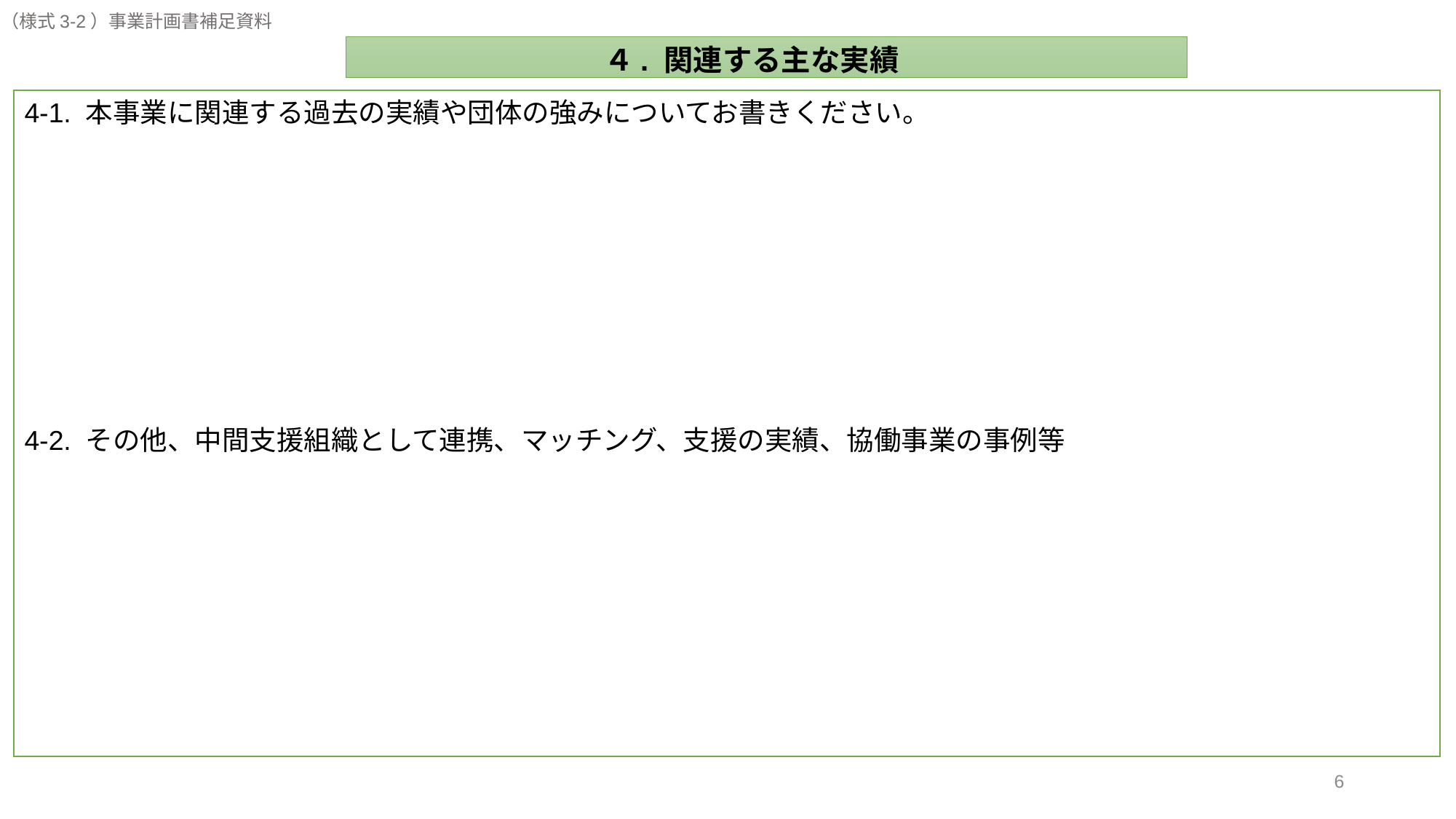

（様式3-2）事業計画書補足資料
４. 関連する主な実績
4-1. 本事業に関連する過去の実績や団体の強みについてお書きください。

4-2. その他、中間支援組織として連携、マッチング、支援の実績、協働事業の事例等

6